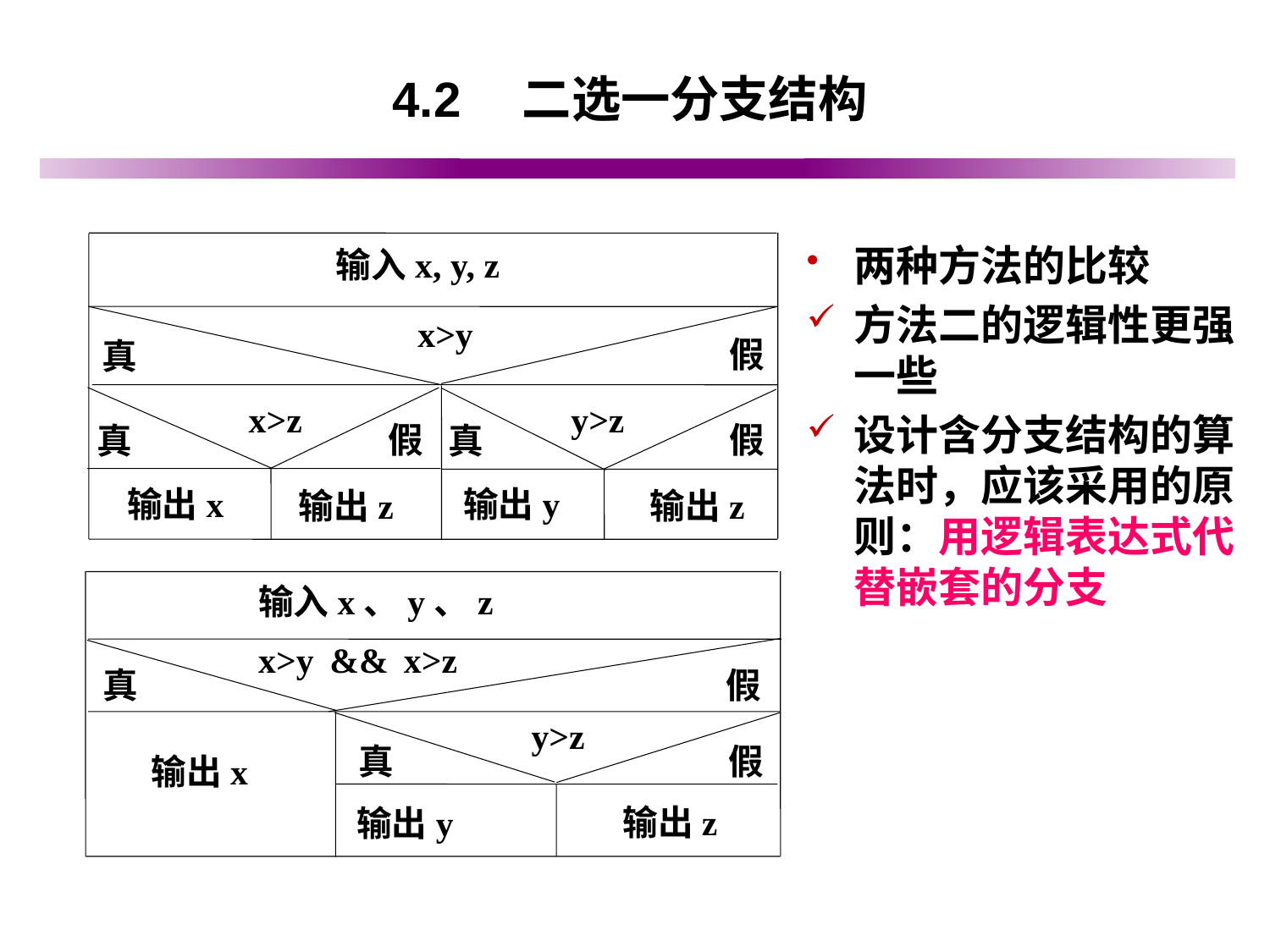

# 4.2　二选一分支结构

输入x, y, z

x>y
真
假

y>z
x>z
真
输出x
真
输出y
假
输出z
假
输出z
两种方法的比较
方法二的逻辑性更强一些
设计含分支结构的算法时，应该采用的原则：用逻辑表达式代替嵌套的分支

输入x、y、z

x>y && x>z

真
输出x
假
y>z

真
输出y
假
输出z